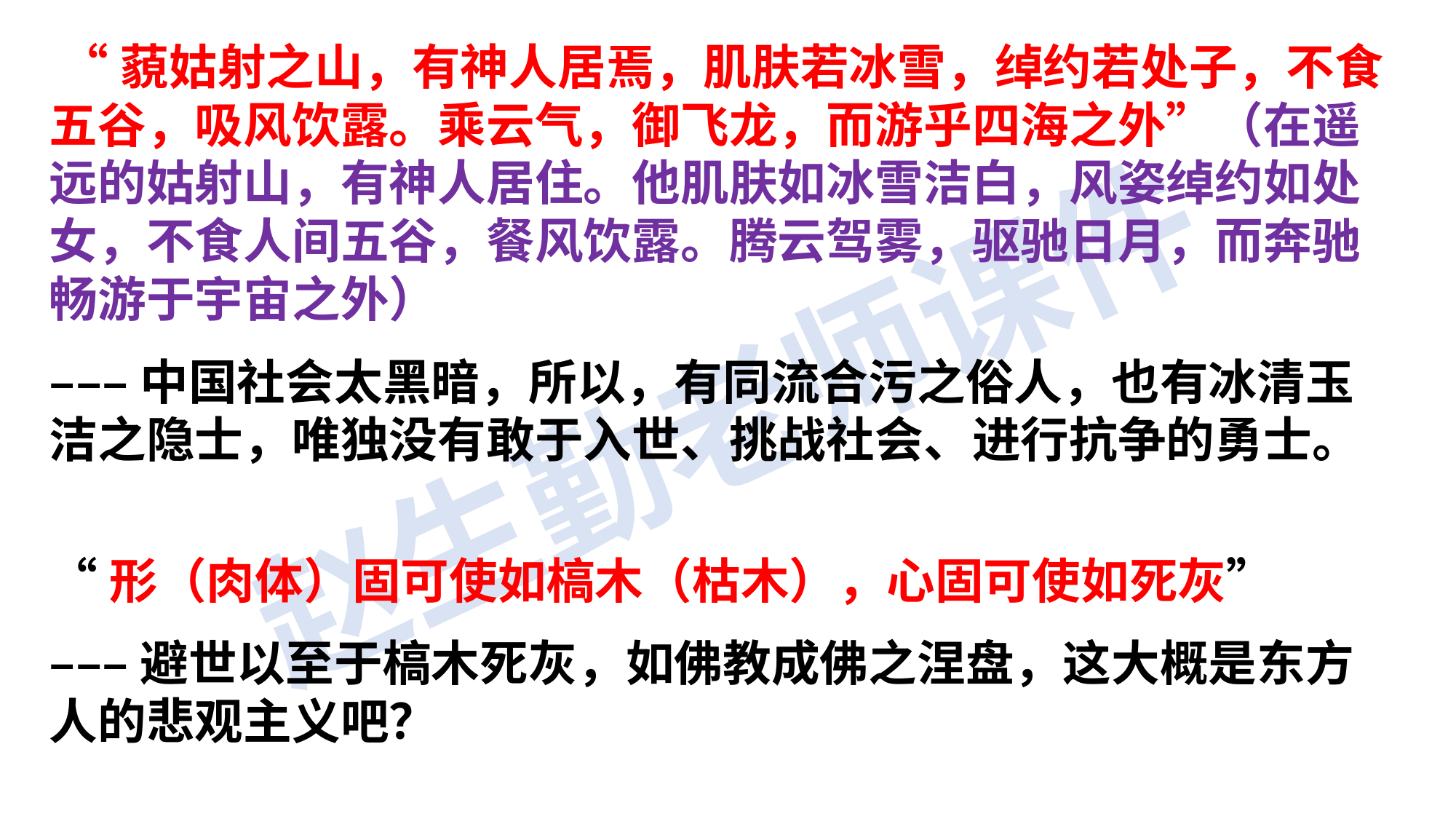

“藐姑射之山，有神人居焉，肌肤若冰雪，绰约若处子，不食五谷，吸风饮露。乘云气，御飞龙，而游乎四海之外”（在遥远的姑射山，有神人居住。他肌肤如冰雪洁白，风姿绰约如处女，不食人间五谷，餐风饮露。腾云驾雾，驱驰日月，而奔驰畅游于宇宙之外）
–––中国社会太黑暗，所以，有同流合污之俗人，也有冰清玉洁之隐士，唯独没有敢于入世、挑战社会、进行抗争的勇士。
“形（肉体）固可使如槁木（枯木），心固可使如死灰”
–––避世以至于槁木死灰，如佛教成佛之涅盘，这大概是东方人的悲观主义吧？